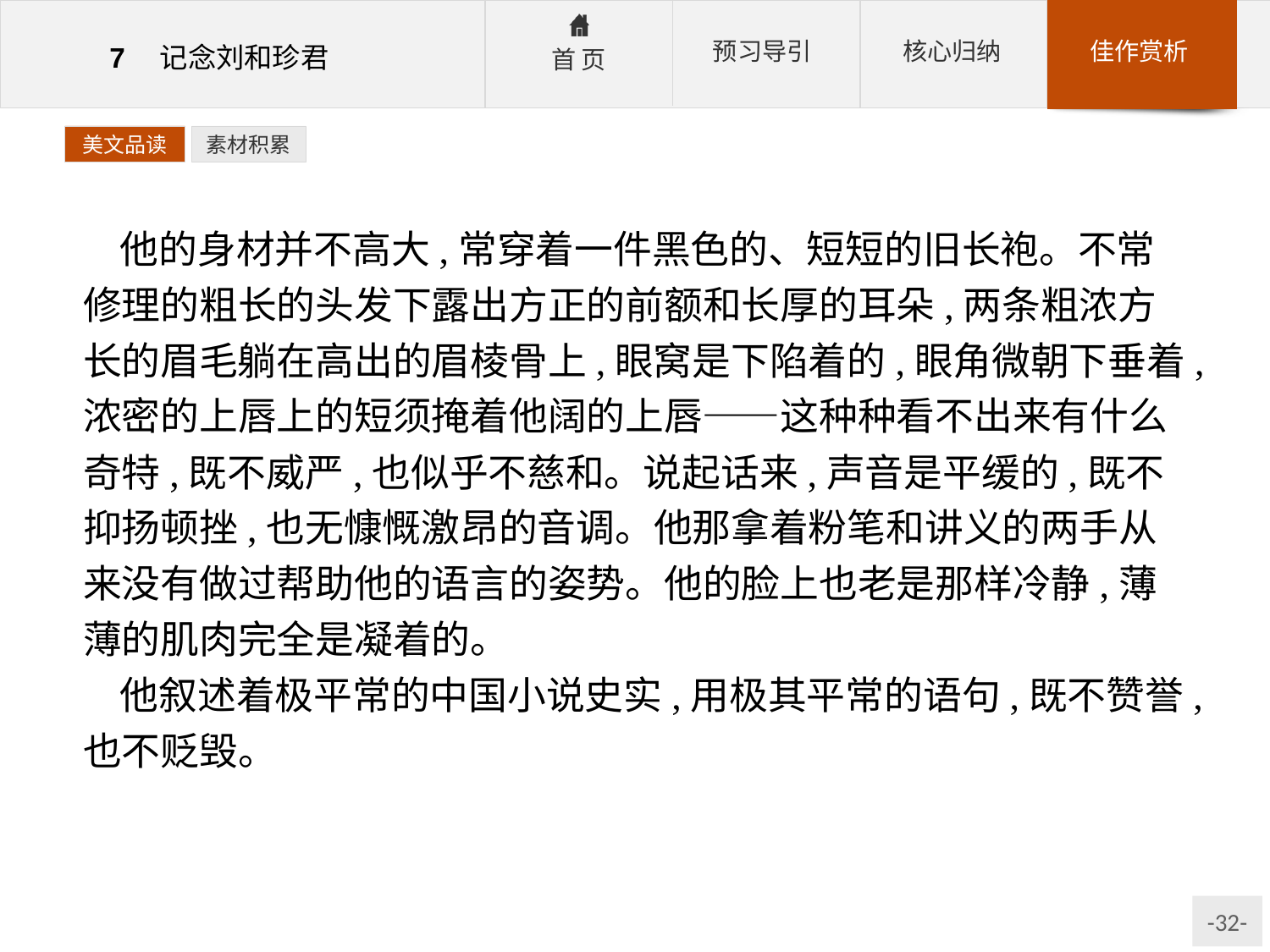

美文品读
素材积累
他的身材并不高大,常穿着一件黑色的、短短的旧长袍。不常修理的粗长的头发下露出方正的前额和长厚的耳朵,两条粗浓方长的眉毛躺在高出的眉棱骨上,眼窝是下陷着的,眼角微朝下垂着,浓密的上唇上的短须掩着他阔的上唇——这种种看不出来有什么奇特,既不威严,也似乎不慈和。说起话来,声音是平缓的,既不抑扬顿挫,也无慷慨激昂的音调。他那拿着粉笔和讲义的两手从来没有做过帮助他的语言的姿势。他的脸上也老是那样冷静,薄薄的肌肉完全是凝着的。
他叙述着极平常的中国小说史实,用极其平常的语句,既不赞誉,也不贬毁。